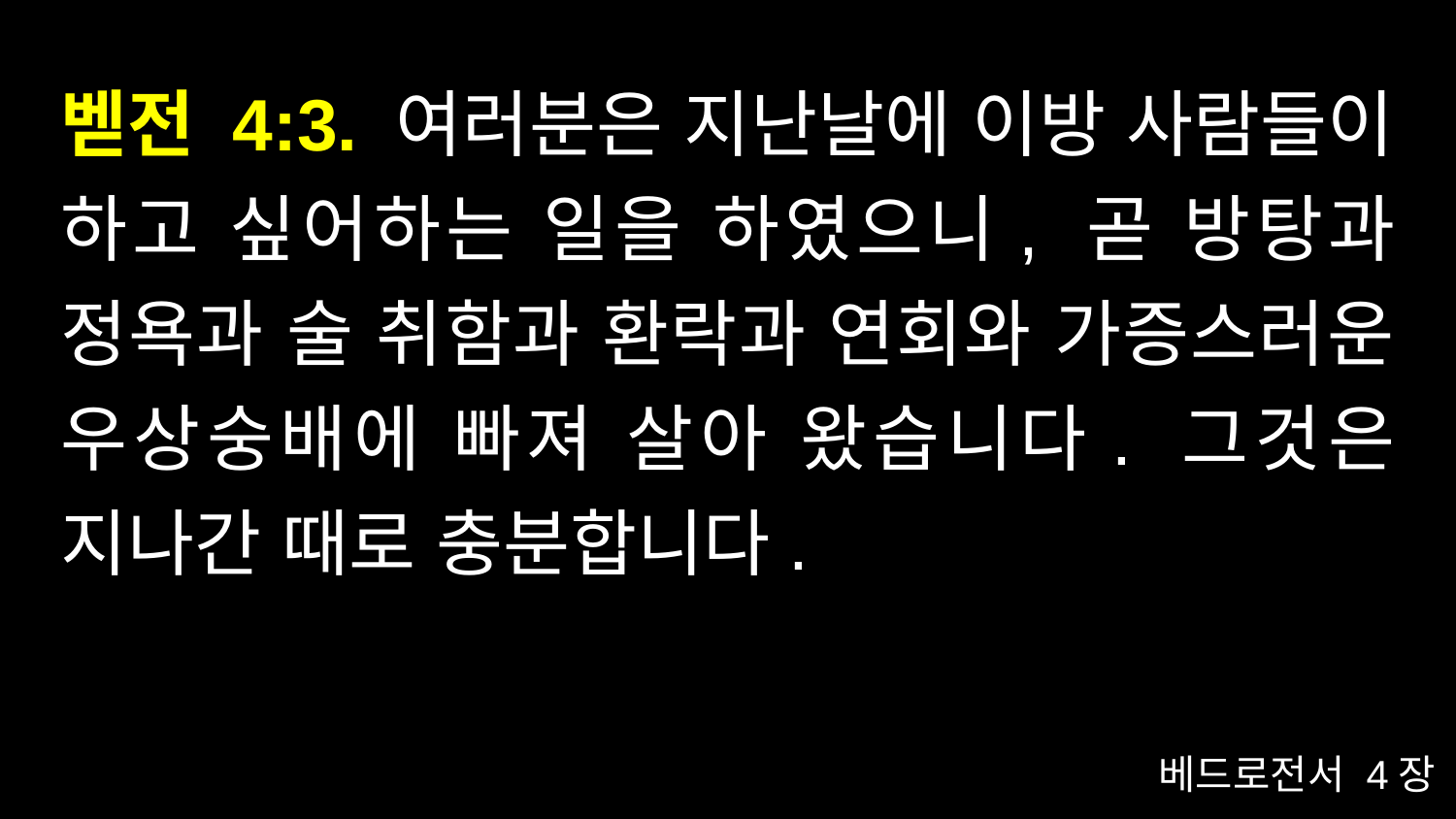

# 벧전 4:3. 여러분은 지난날에 이방 사람들이 하고 싶어하는 일을 하였으니, 곧 방탕과 정욕과 술 취함과 환락과 연회와 가증스러운 우상숭배에 빠져 살아 왔습니다. 그것은 지나간 때로 충분합니다.
베드로전서 4장